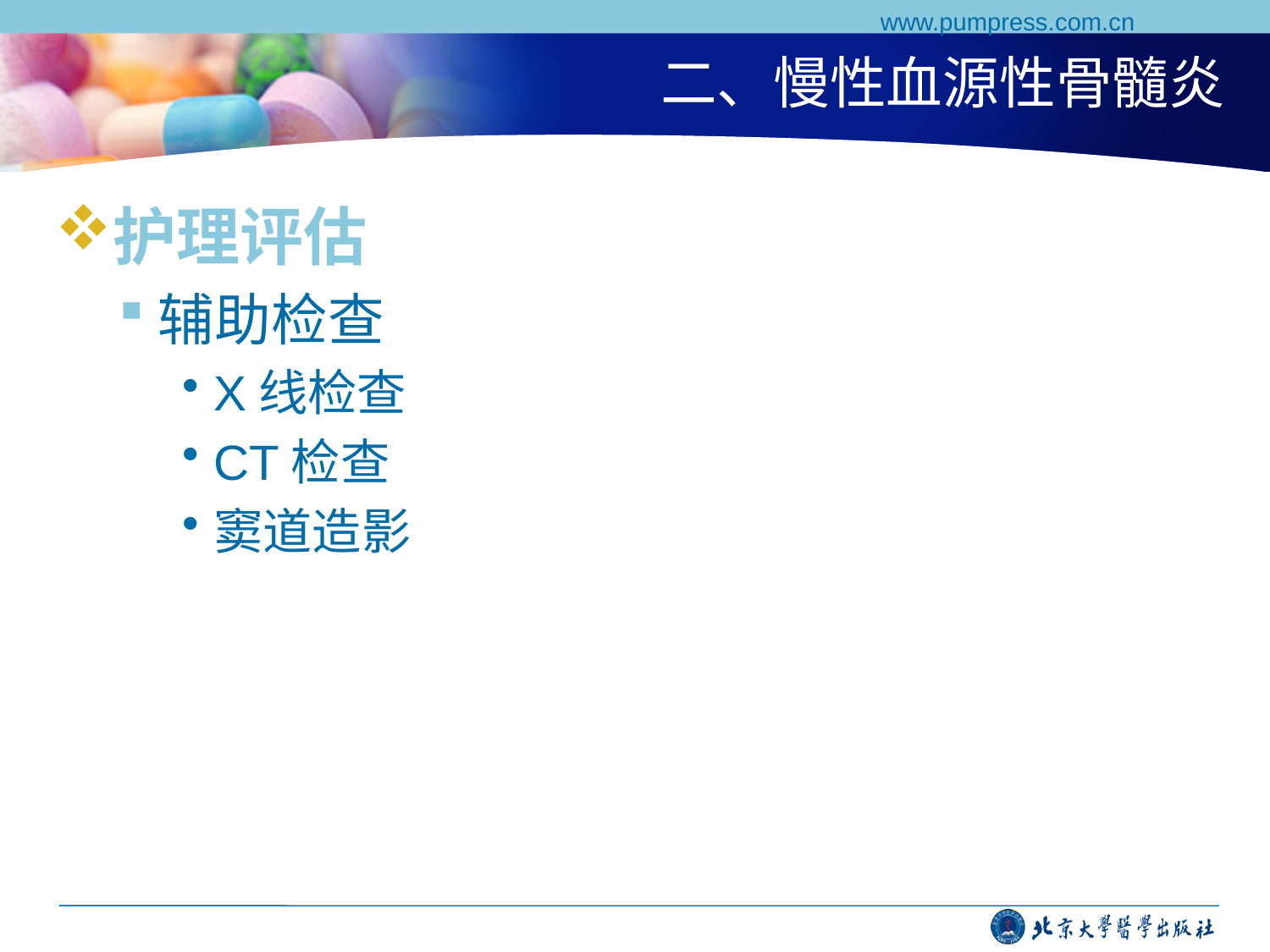

www.pumpress.com.cn
# 二、慢性血源性骨髓炎
护理评估
辅助检查
X线检查
CT检查
窦道造影